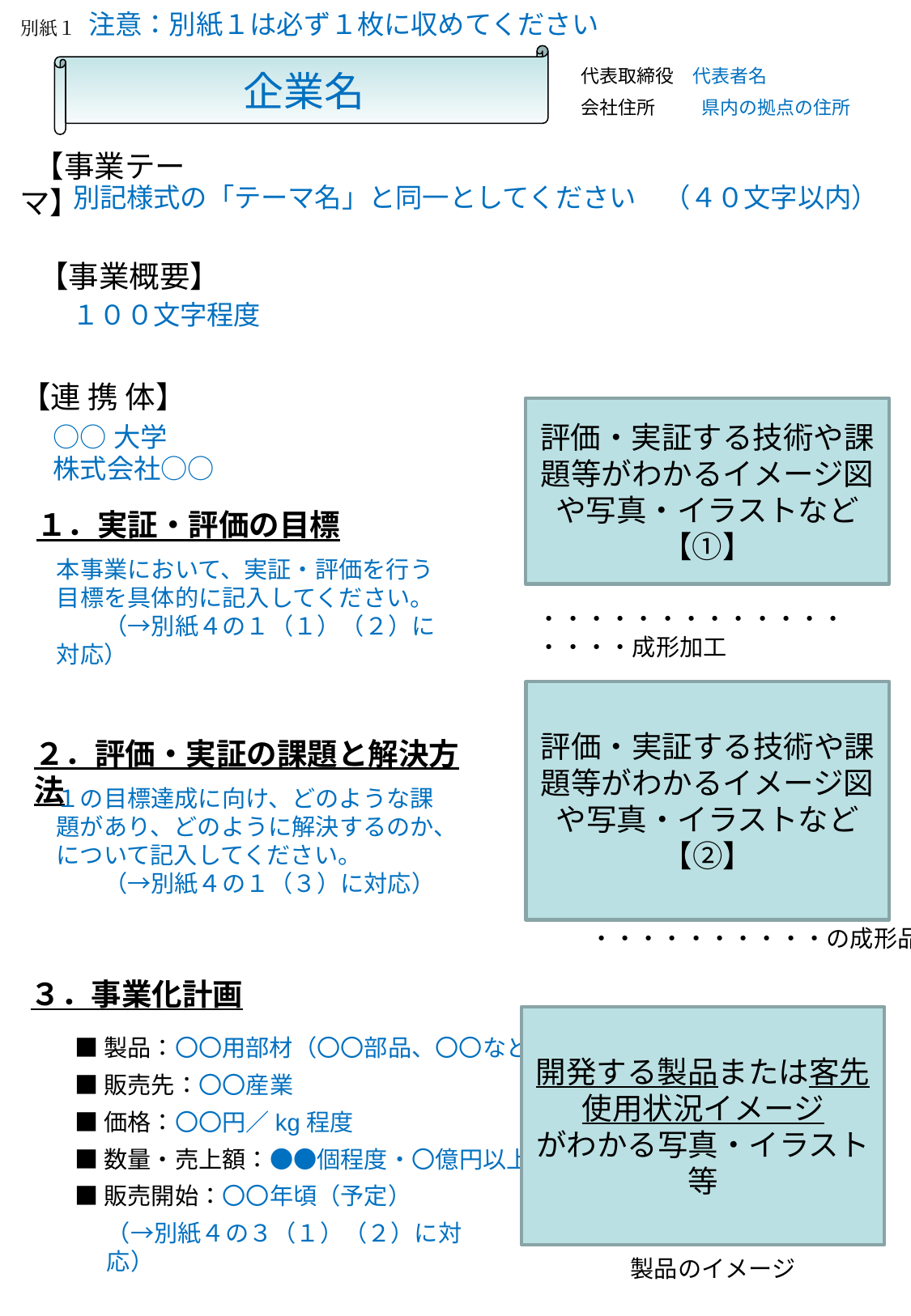

注意：別紙１は必ず１枚に収めてください
別紙１
企業名
代表取締役　代表者名
会社住所　　  県内の拠点の住所
 【事業テーマ】
別記様式の「テーマ名」と同一としてください　（４０文字以内）
 【事業概要】
１００文字程度
【連 携 体】
評価・実証する技術や課題等がわかるイメージ図や写真・イラストなど【①】
○○大学
株式会社○○
１．実証・評価の目標
本事業において、実証・評価を行う目標を具体的に記入してください。
　　（→別紙４の１（１）（２）に対応）
・・・・・・・・・・・・・・・・・成形加工
評価・実証する技術や課題等がわかるイメージ図や写真・イラストなど【②】
２．評価・実証の課題と解決方法
１の目標達成に向け、どのような課題があり、どのように解決するのか、について記入してください。
　　（→別紙４の１（３）に対応）
・・・・・・・・・・の成形品
３．事業化計画
開発する製品または客先使用状況イメージ
がわかる写真・イラスト等
■製品：〇〇用部材（〇〇部品、〇〇など）
■販売先：〇〇産業
■価格：〇〇円／kg程度
■数量・売上額：●●個程度・〇億円以上
■販売開始：〇〇年頃（予定）
（→別紙４の３（１）（２）に対応）
製品のイメージ